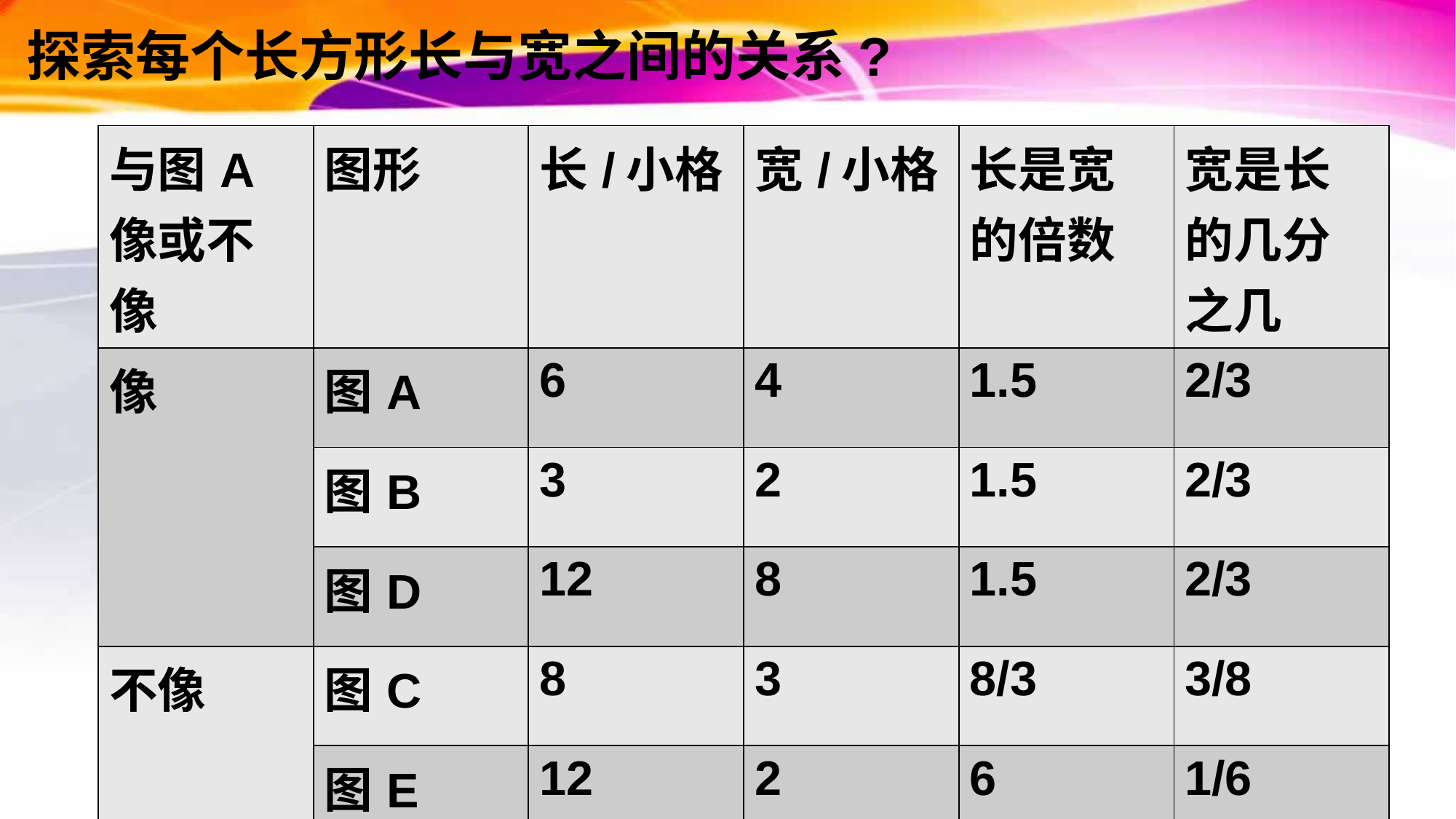

探索每个长方形长与宽之间的关系?
| 与图A像或不像 | 图形 | 长/小格 | 宽/小格 | 长是宽的倍数 | 宽是长的几分之几 |
| --- | --- | --- | --- | --- | --- |
| 像 | 图A | 6 | 4 | 1.5 | 2/3 |
|  | 图B | 3 | 2 | 1.5 | 2/3 |
|  | 图D | 12 | 8 | 1.5 | 2/3 |
| 不像 | 图C | 8 | 3 | 8/3 | 3/8 |
|  | 图E | 12 | 2 | 6 | 1/6 |